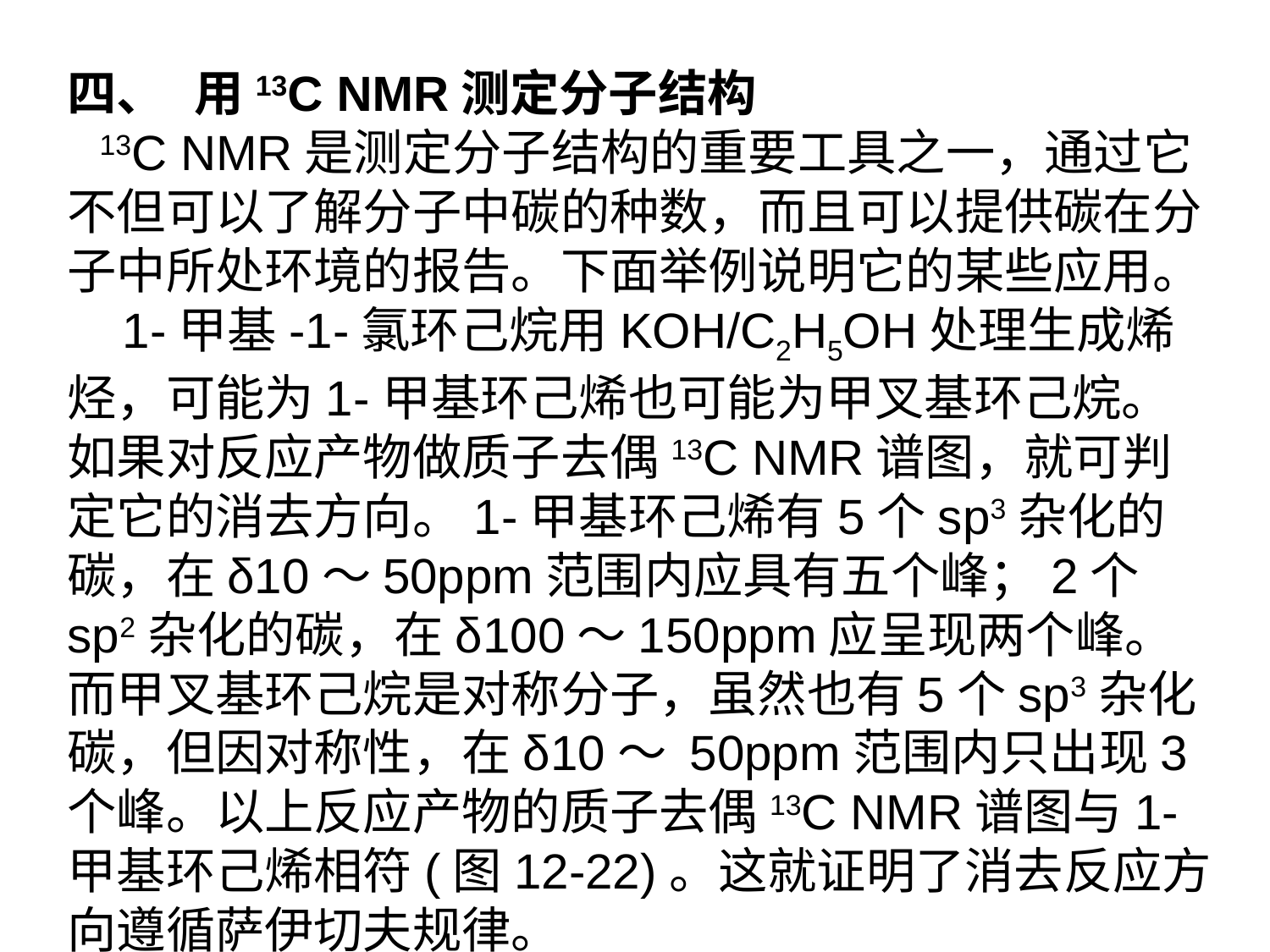

四、	用13C NMR测定分子结构
    13C NMR是测定分子结构的重要工具之一，通过它不但可以了解分子中碳的种数，而且可以提供碳在分子中所处环境的报告。下面举例说明它的某些应用。
    1-甲基-1-氯环己烷用KOH/C2H5OH处理生成烯烃，可能为1-甲基环己烯也可能为甲叉基环己烷。如果对反应产物做质子去偶13C NMR谱图，就可判定它的消去方向。1-甲基环己烯有5个sp3杂化的碳，在δ10〜50ppm范围内应具有五个峰；2个sp2杂化的碳，在δ100〜150ppm应呈现两个峰。而甲叉基环己烷是对称分子，虽然也有5个sp3杂化碳，但因对称性，在δ10〜 50ppm范围内只出现3个峰。以上反应产物的质子去偶13C NMR谱图与1-甲基环己烯相符(图12-22)。这就证明了消去反应方向遵循萨伊切夫规律。